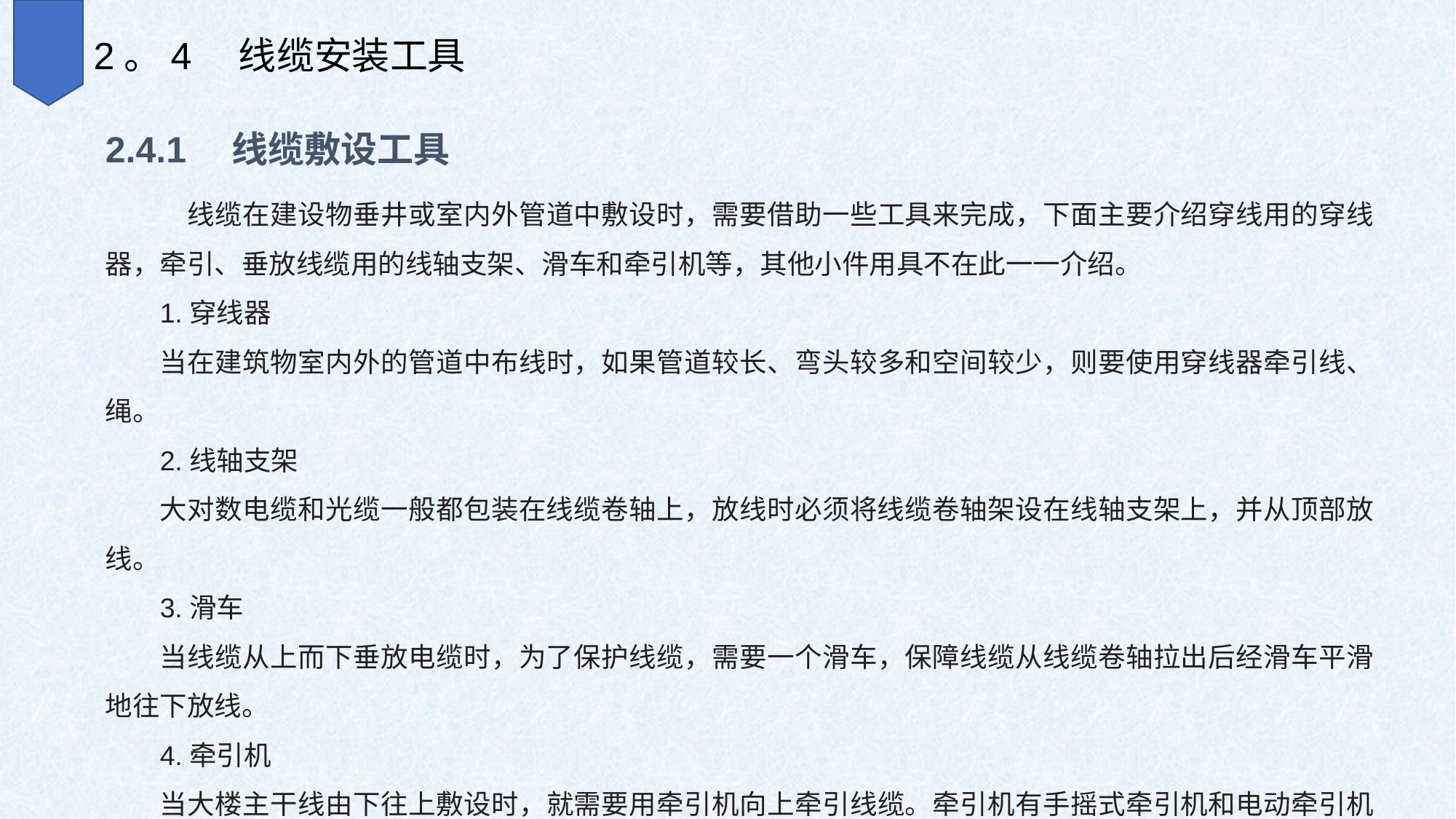

2。4　线缆安装工具
2.4.1　线缆敷设工具
　线缆在建设物垂井或室内外管道中敷设时，需要借助一些工具来完成，下面主要介绍穿线用的穿线器，牵引、垂放线缆用的线轴支架、滑车和牵引机等，其他小件用具不在此一一介绍。
1.穿线器
当在建筑物室内外的管道中布线时，如果管道较长、弯头较多和空间较少，则要使用穿线器牵引线、绳。
2.线轴支架
大对数电缆和光缆一般都包装在线缆卷轴上，放线时必须将线缆卷轴架设在线轴支架上，并从顶部放线。
3.滑车
当线缆从上而下垂放电缆时，为了保护线缆，需要一个滑车，保障线缆从线缆卷轴拉出后经滑车平滑地往下放线。
4.牵引机
当大楼主干线由下往上敷设时，就需要用牵引机向上牵引线缆。牵引机有手摇式牵引机和电动牵引机两种，当大楼楼层较高和线缆数量较多时使用电动牵引机，当楼层较低且线缆数量少而轻时可用手摇式牵引机。